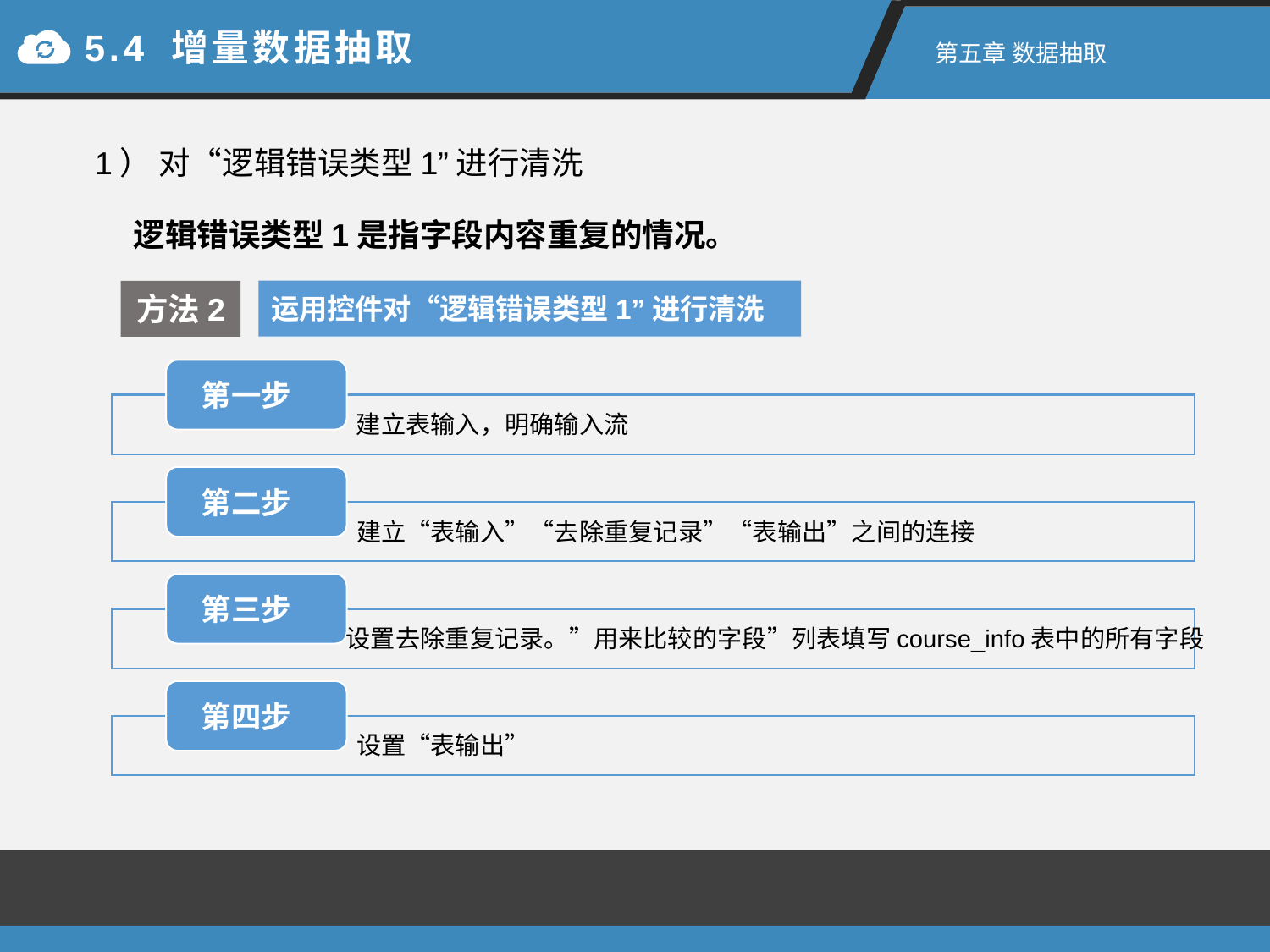

5.4 增量数据抽取

第五章 数据抽取

1） 对“逻辑错误类型1”进行清洗
逻辑错误类型1是指字段内容重复的情况。

方法2
运用控件对“逻辑错误类型1”进行清洗

第一步
第二步
第三步
第四步
建立表输入，明确输入流
建立“表输入”“去除重复记录”“表输出”之间的连接
设置去除重复记录。”用来比较的字段”列表填写course_info表中的所有字段
设置“表输出”